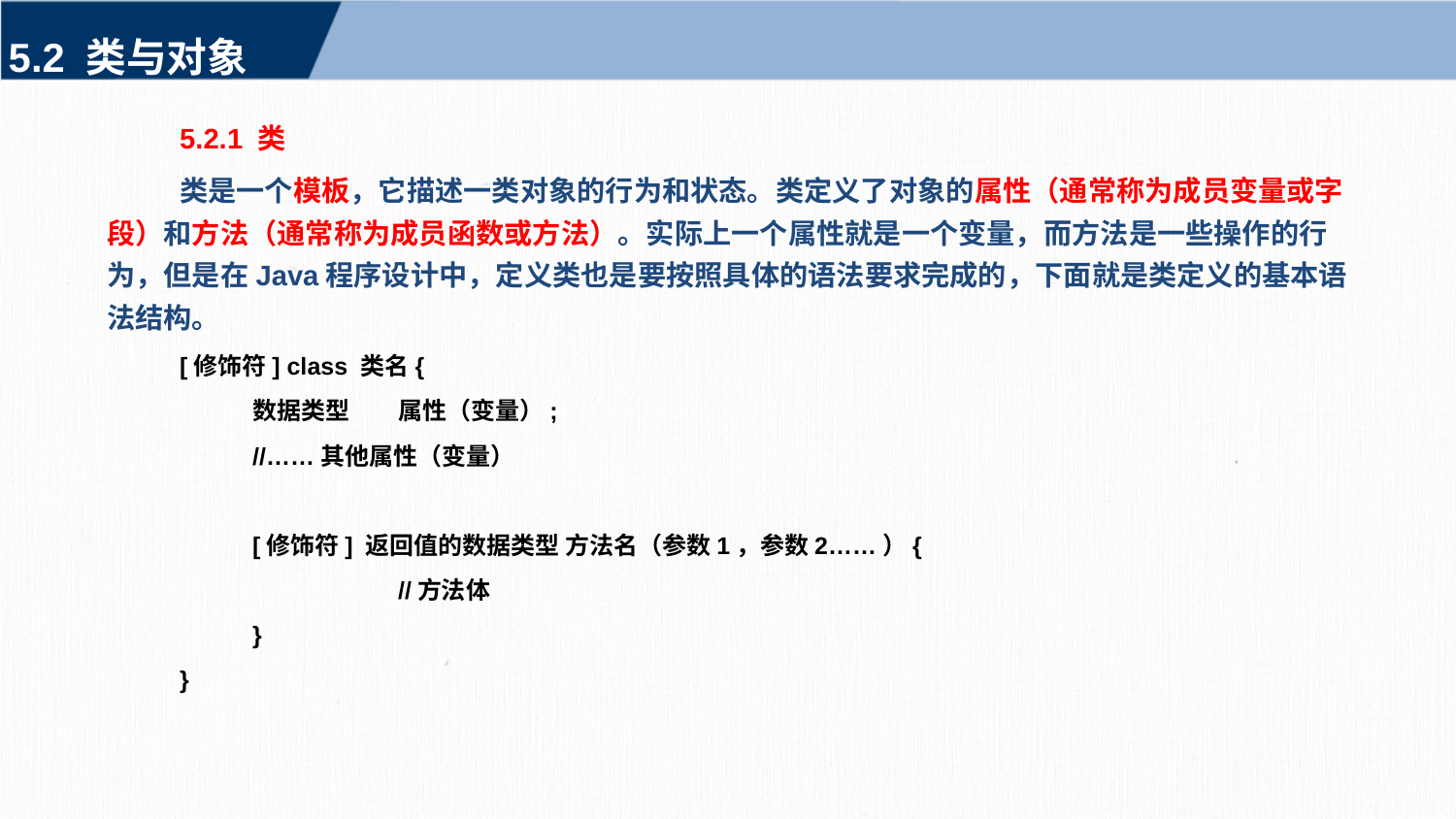

5.2 类与对象

5.2.1 类
类是一个模板，它描述一类对象的行为和状态。类定义了对象的属性（通常称为成员变量或字段）和方法（通常称为成员函数或方法）。实际上一个属性就是一个变量，而方法是一些操作的行为，但是在Java程序设计中，定义类也是要按照具体的语法要求完成的，下面就是类定义的基本语法结构。
[修饰符] class 类名{
	数据类型	属性（变量）;
	//……其他属性（变量）

	[修饰符] 返回值的数据类型 方法名（参数1，参数2……）{
		//方法体
	}
}